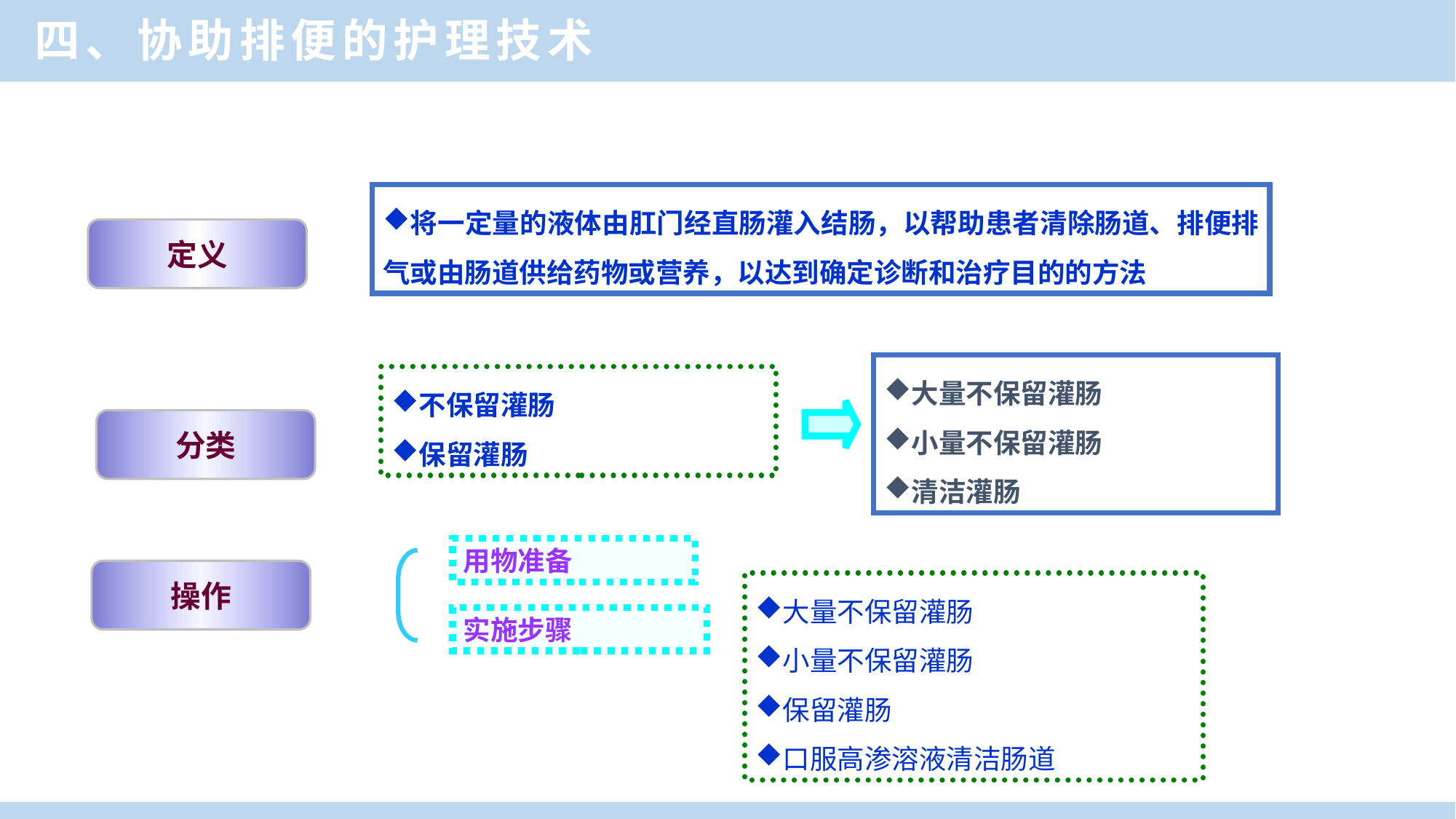

四、协助排便的护理技术
将一定量的液体由肛门经直肠灌入结肠，以帮助患者清除肠道、排便排气或由肠道供给药物或营养，以达到确定诊断和治疗目的的方法
定义
大量不保留灌肠
小量不保留灌肠
清洁灌肠
不保留灌肠
保留灌肠

分类
用物准备

操作
大量不保留灌肠
小量不保留灌肠
保留灌肠
口服高渗溶液清洁肠道
实施步骤